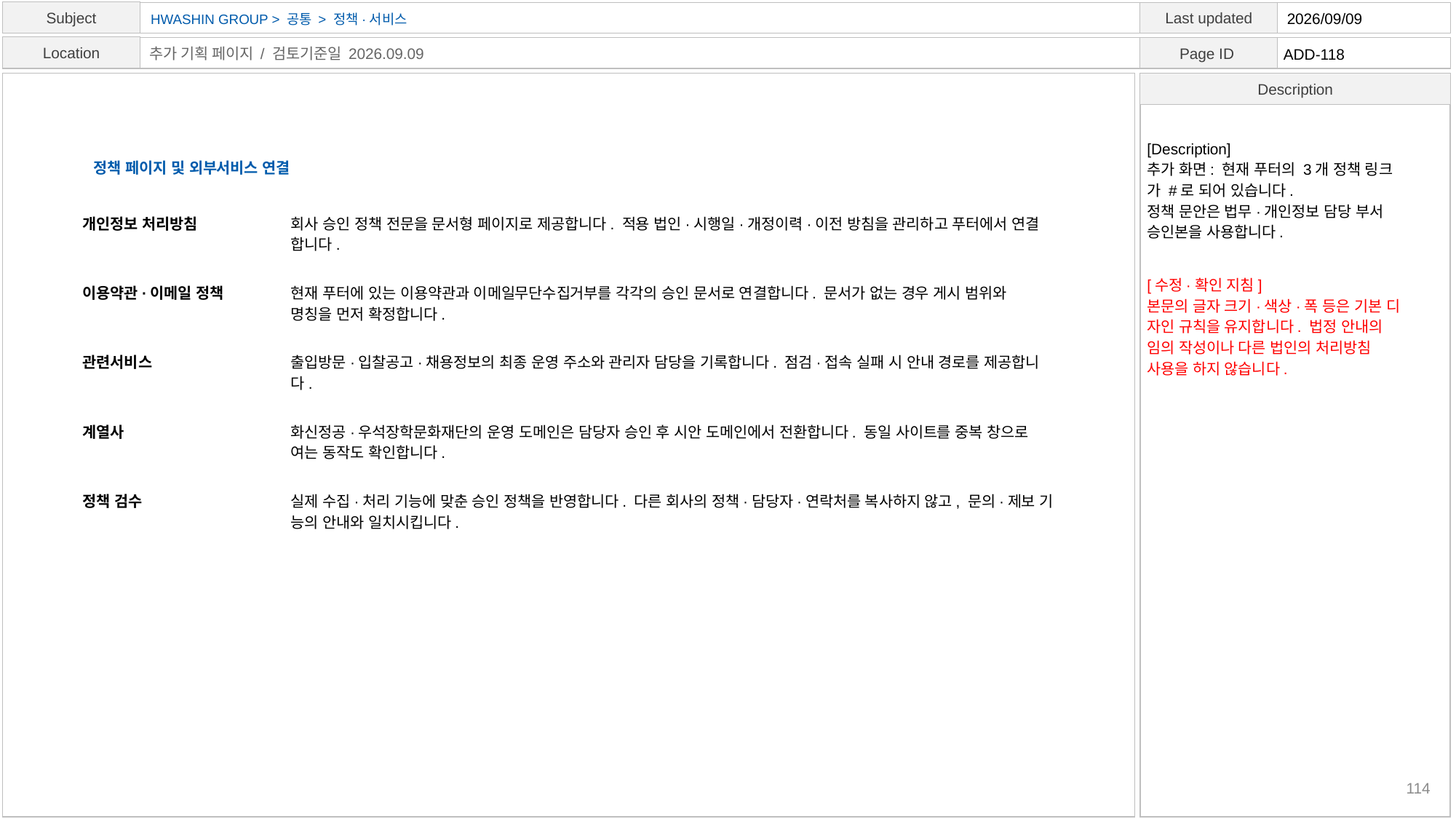

HWASHIN GROUP > 공통 > 정책·서비스
2026/09/09
ADD-118
추가 기획 페이지 / 검토기준일 2026.09.09
[Description]
추가 화면: 현재 푸터의 3개 정책 링크
가 #로 되어 있습니다.
정책 문안은 법무·개인정보 담당 부서
승인본을 사용합니다.
정책 페이지 및 외부서비스 연결
개인정보 처리방침
회사 승인 정책 전문을 문서형 페이지로 제공합니다. 적용 법인·시행일·개정이력·이전 방침을 관리하고 푸터에서 연결
합니다.
[수정·확인 지침]
본문의 글자 크기·색상·폭 등은 기본 디
자인 규칙을 유지합니다. 법정 안내의
임의 작성이나 다른 법인의 처리방침
사용을 하지 않습니다.
이용약관·이메일 정책
현재 푸터에 있는 이용약관과 이메일무단수집거부를 각각의 승인 문서로 연결합니다. 문서가 없는 경우 게시 범위와
명칭을 먼저 확정합니다.
관련서비스
출입방문·입찰공고·채용정보의 최종 운영 주소와 관리자 담당을 기록합니다. 점검·접속 실패 시 안내 경로를 제공합니
다.
계열사
화신정공·우석장학문화재단의 운영 도메인은 담당자 승인 후 시안 도메인에서 전환합니다. 동일 사이트를 중복 창으로
여는 동작도 확인합니다.
정책 검수
실제 수집·처리 기능에 맞춘 승인 정책을 반영합니다. 다른 회사의 정책·담당자·연락처를 복사하지 않고, 문의·제보 기
능의 안내와 일치시킵니다.
114